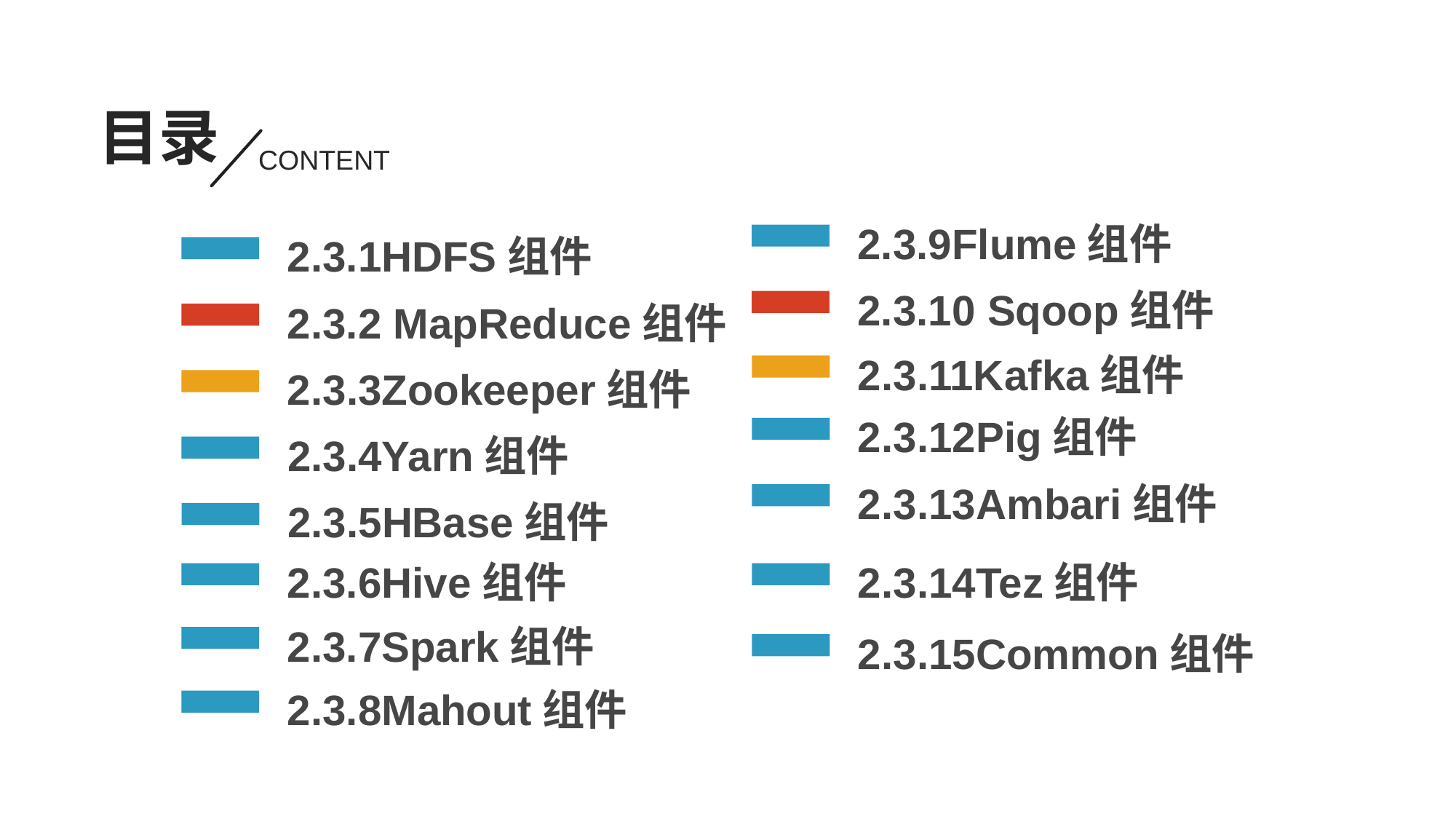

目录
CONTENT
2.3.9Flume组件

2.3.1HDFS组件

2.3.10 Sqoop组件

2.3.2 MapReduce组件

2.3.11Kafka组件

2.3.3Zookeeper组件

2.3.12Pig组件

2.3.4Yarn组件

2.3.13Ambari组件

2.3.5HBase组件

2.3.6Hive组件

2.3.14Tez组件

2.3.7Spark组件

2.3.15Common组件

2.3.8Mahout组件